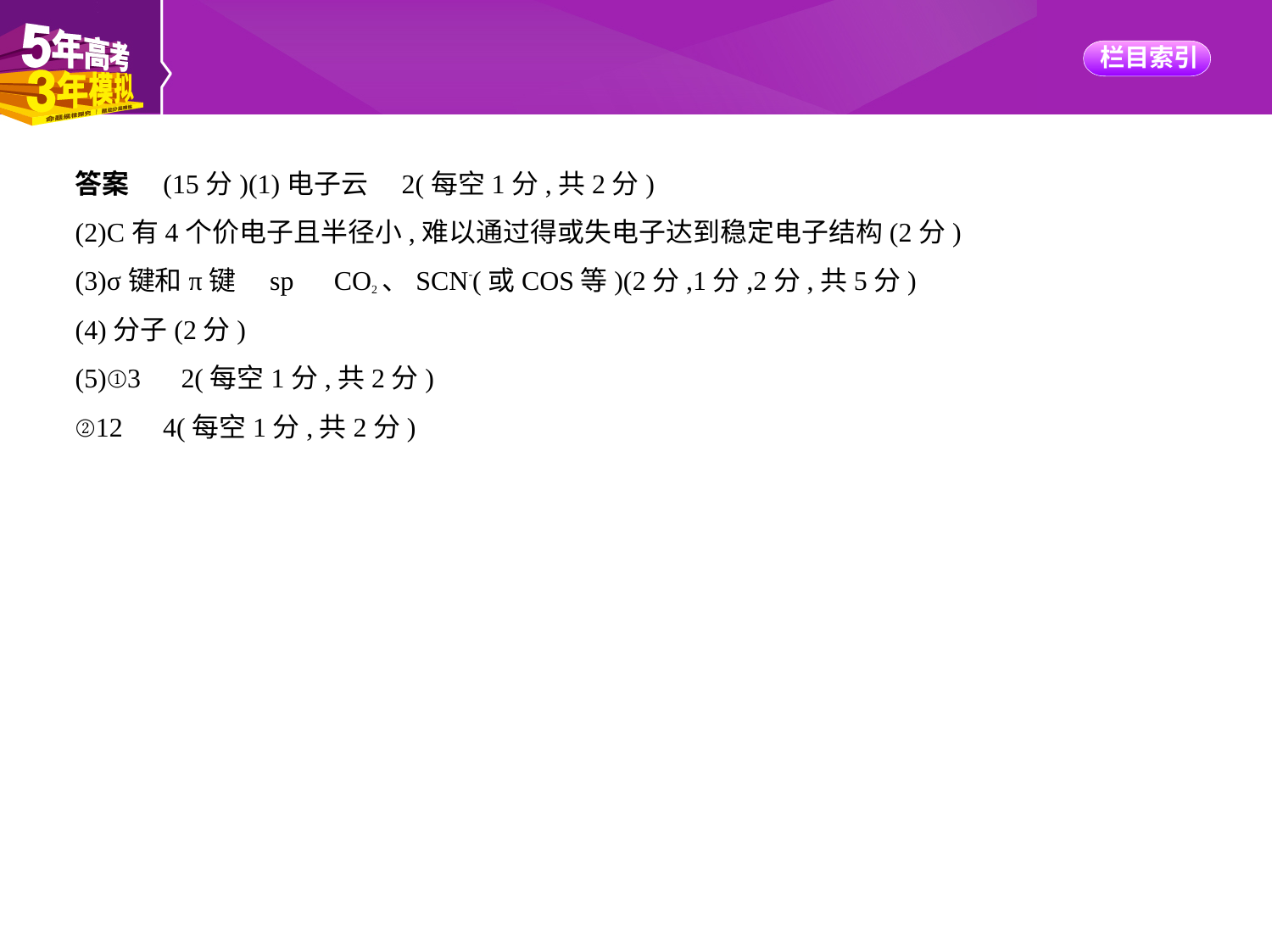

答案　(15分)(1)电子云　2(每空1分,共2分)
(2)C有4个价电子且半径小,难以通过得或失电子达到稳定电子结构(2分)
(3)σ键和π键　sp　CO2、SCN-(或COS等)(2分,1分,2分,共5分)
(4)分子(2分)
(5)①3　2(每空1分,共2分)
②12　4(每空1分,共2分)